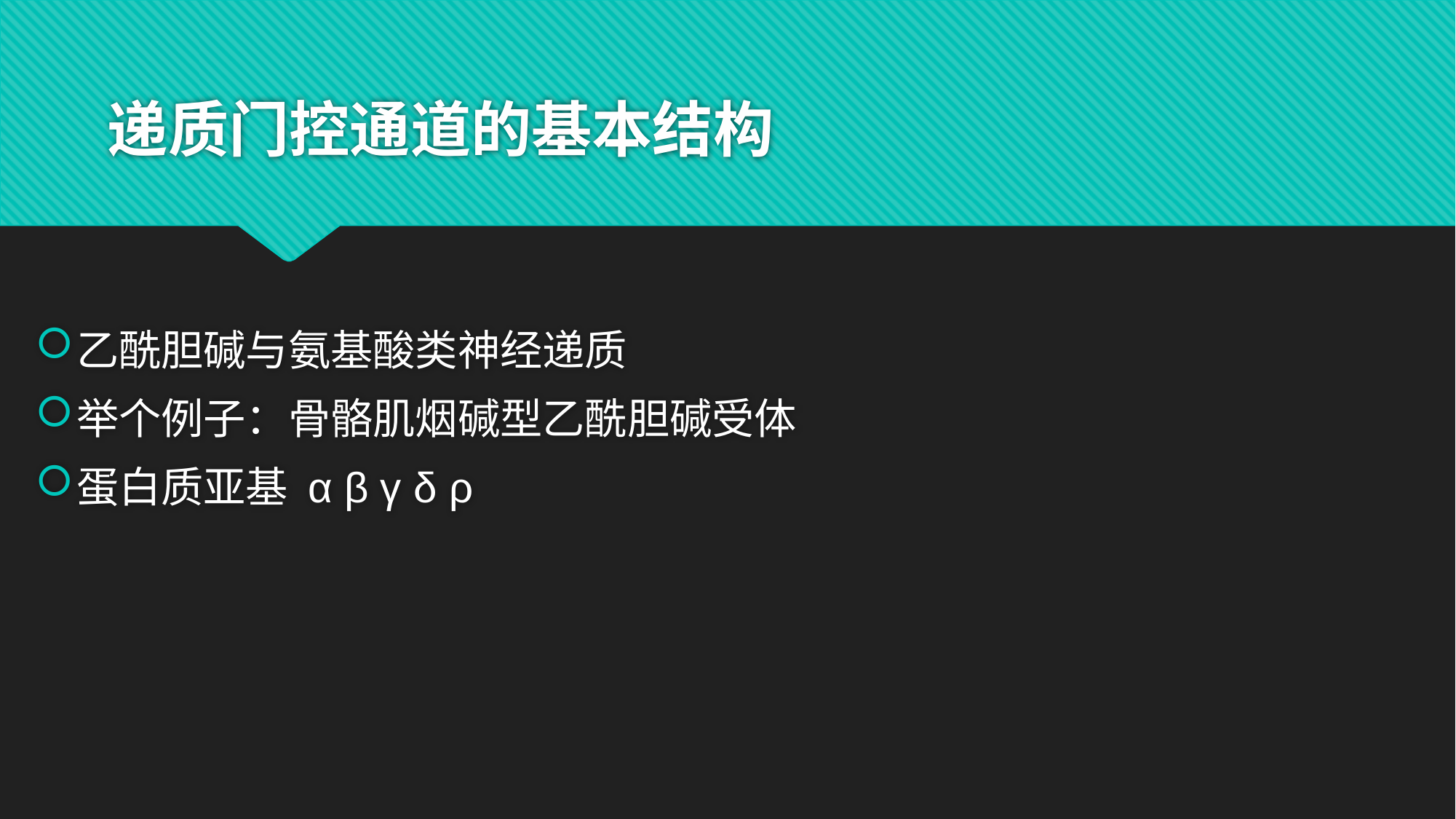

# 递质门控通道的基本结构
乙酰胆碱与氨基酸类神经递质
举个例子：骨骼肌烟碱型乙酰胆碱受体
蛋白质亚基 α β γ δ ρ